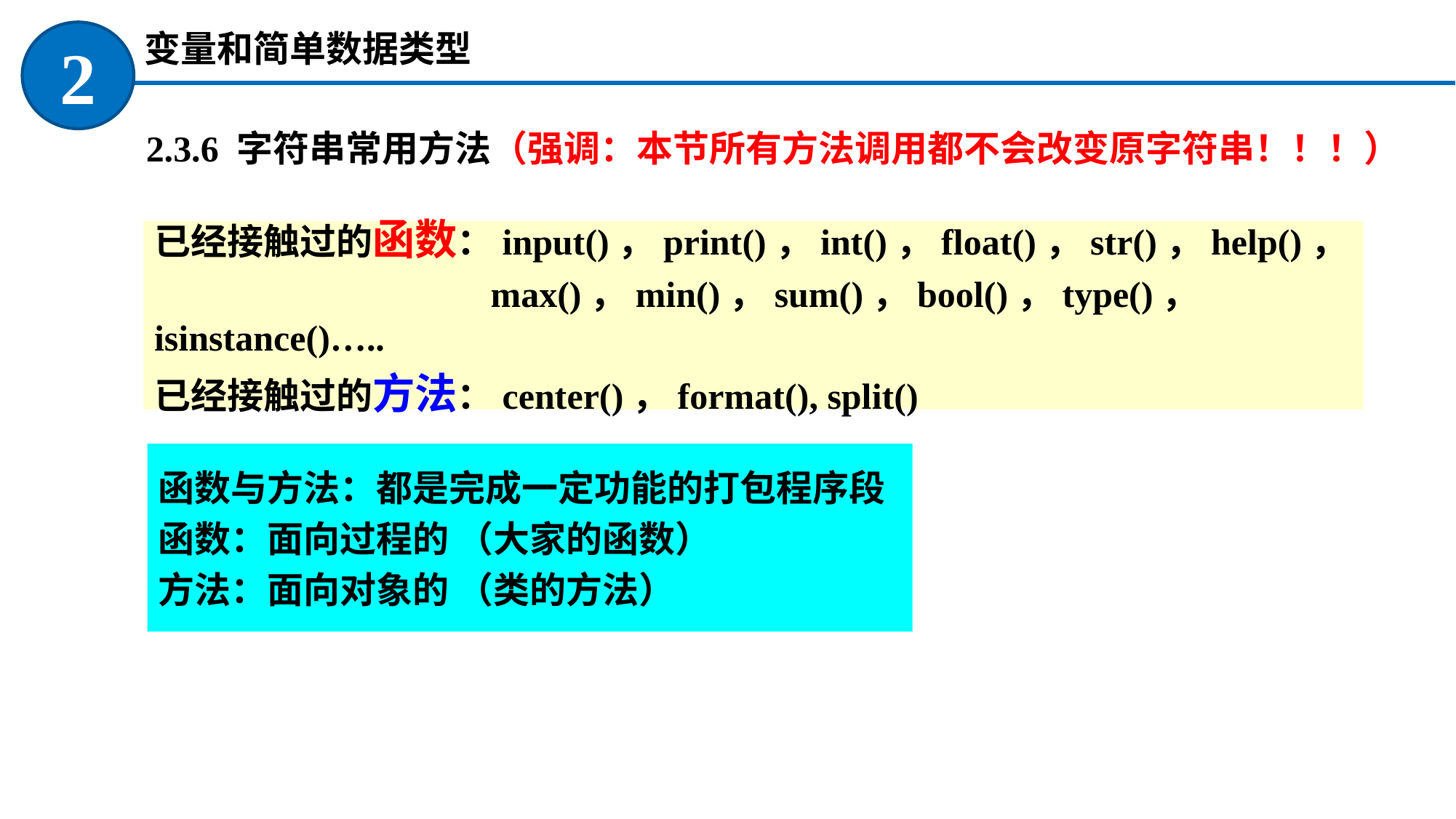

变量和简单数据类型
2
2.3.6 字符串常用方法（强调：本节所有方法调用都不会改变原字符串！！！）
已经接触过的函数：input()，print()，int()，float()，str()，help()，
                                     max()，min()，sum()，bool()，type()， isinstance()…..
已经接触过的方法：center()，format(), split()
函数与方法：都是完成一定功能的打包程序段
函数：面向过程的 （大家的函数）
方法：面向对象的 （类的方法）